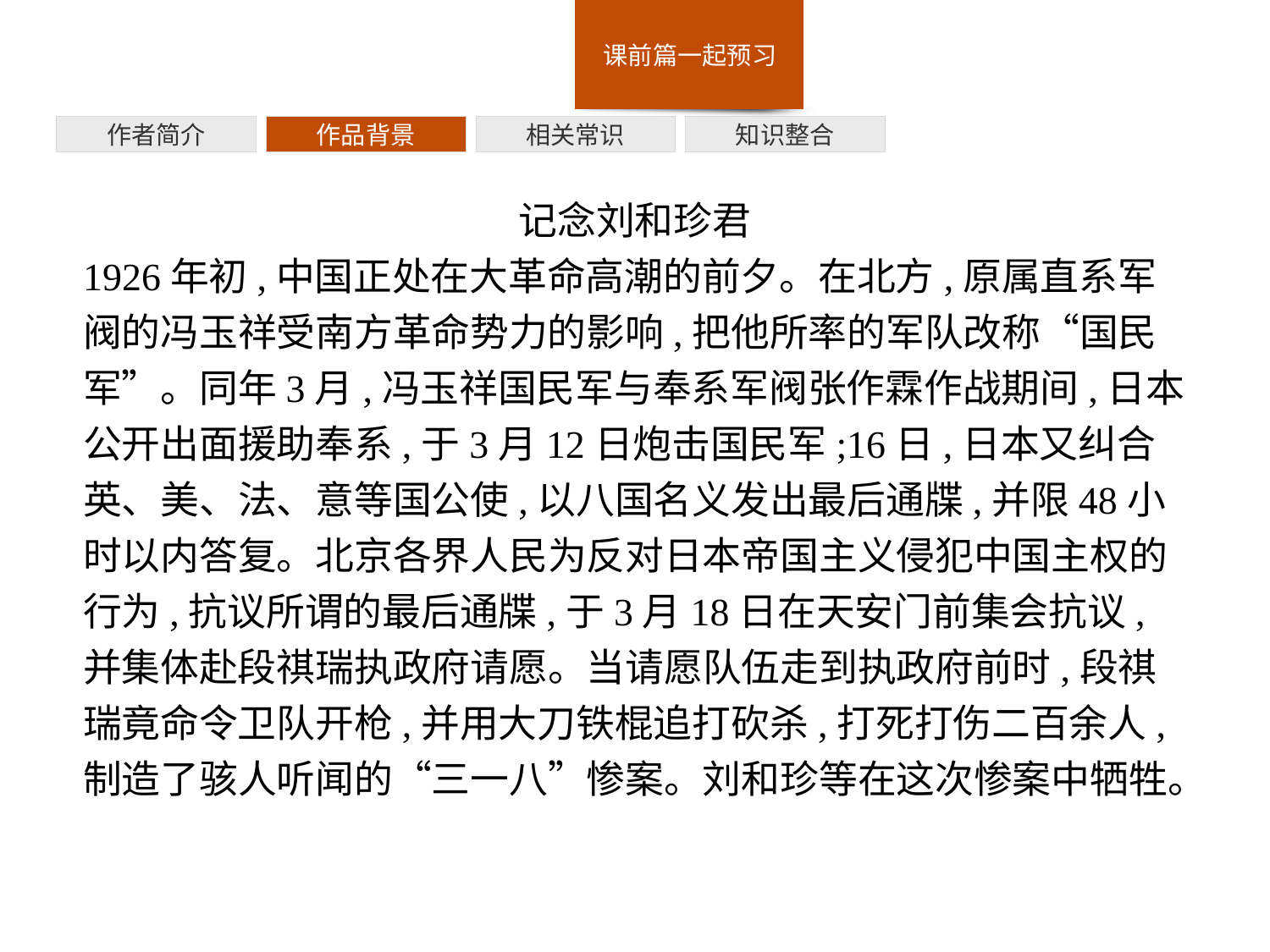

作者简介
作品背景
相关常识
知识整合
记念刘和珍君
1926年初,中国正处在大革命高潮的前夕。在北方,原属直系军阀的冯玉祥受南方革命势力的影响,把他所率的军队改称“国民军”。同年3月,冯玉祥国民军与奉系军阀张作霖作战期间,日本公开出面援助奉系,于3月12日炮击国民军;16日,日本又纠合英、美、法、意等国公使,以八国名义发出最后通牒,并限48小时以内答复。北京各界人民为反对日本帝国主义侵犯中国主权的行为,抗议所谓的最后通牒,于3月18日在天安门前集会抗议,并集体赴段祺瑞执政府请愿。当请愿队伍走到执政府前时,段祺瑞竟命令卫队开枪,并用大刀铁棍追打砍杀,打死打伤二百余人,制造了骇人听闻的“三一八”惨案。刘和珍等在这次惨案中牺牲。